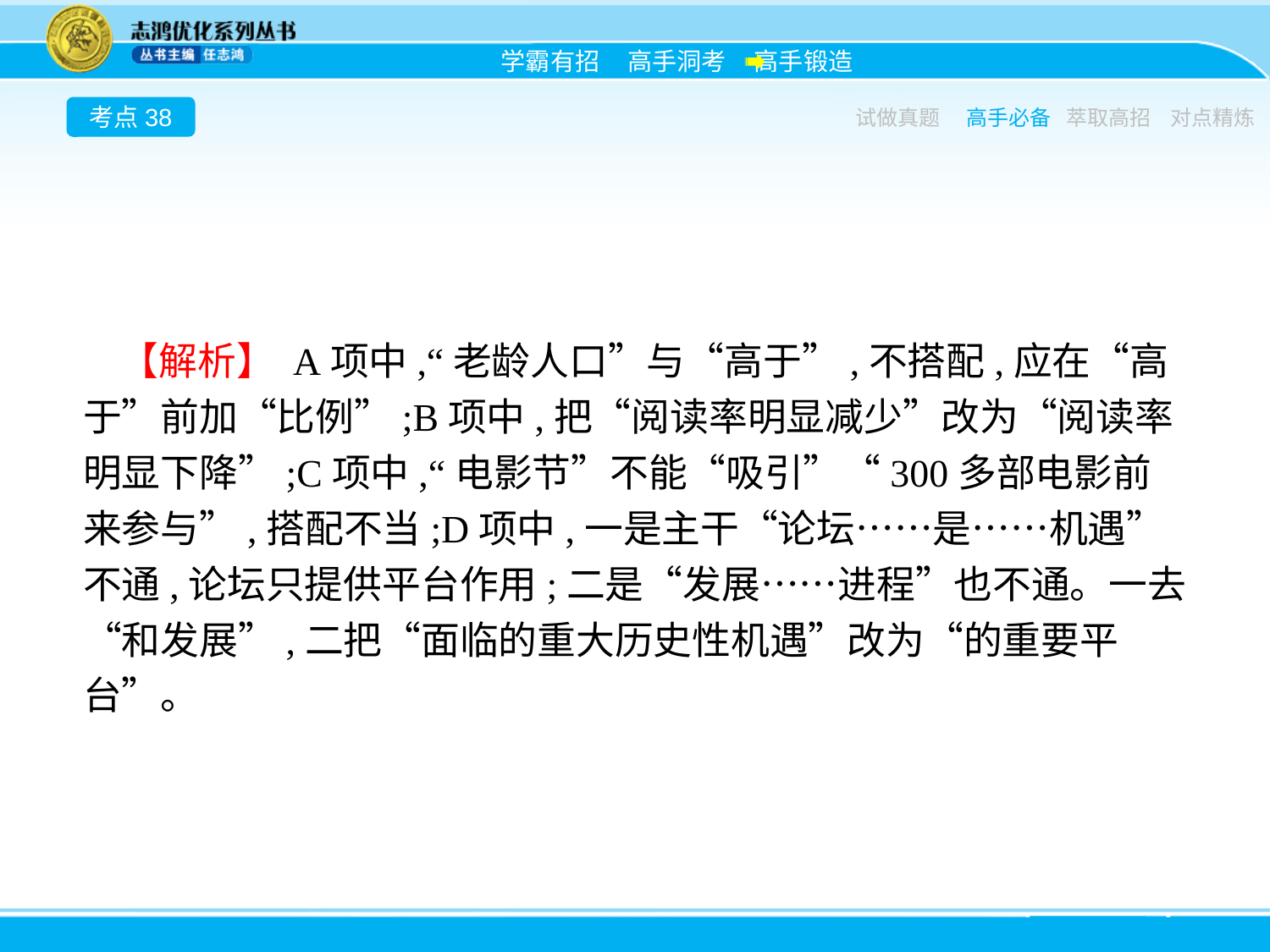

考点38
试做真题
高手必备
萃取高招
对点精炼
【解析】 A项中,“老龄人口”与“高于”,不搭配,应在“高于”前加“比例”;B项中,把“阅读率明显减少”改为“阅读率明显下降”;C项中,“电影节”不能“吸引”“300多部电影前来参与”,搭配不当;D项中,一是主干“论坛……是……机遇”不通,论坛只提供平台作用;二是“发展……进程”也不通。一去“和发展”,二把“面临的重大历史性机遇”改为“的重要平台”。